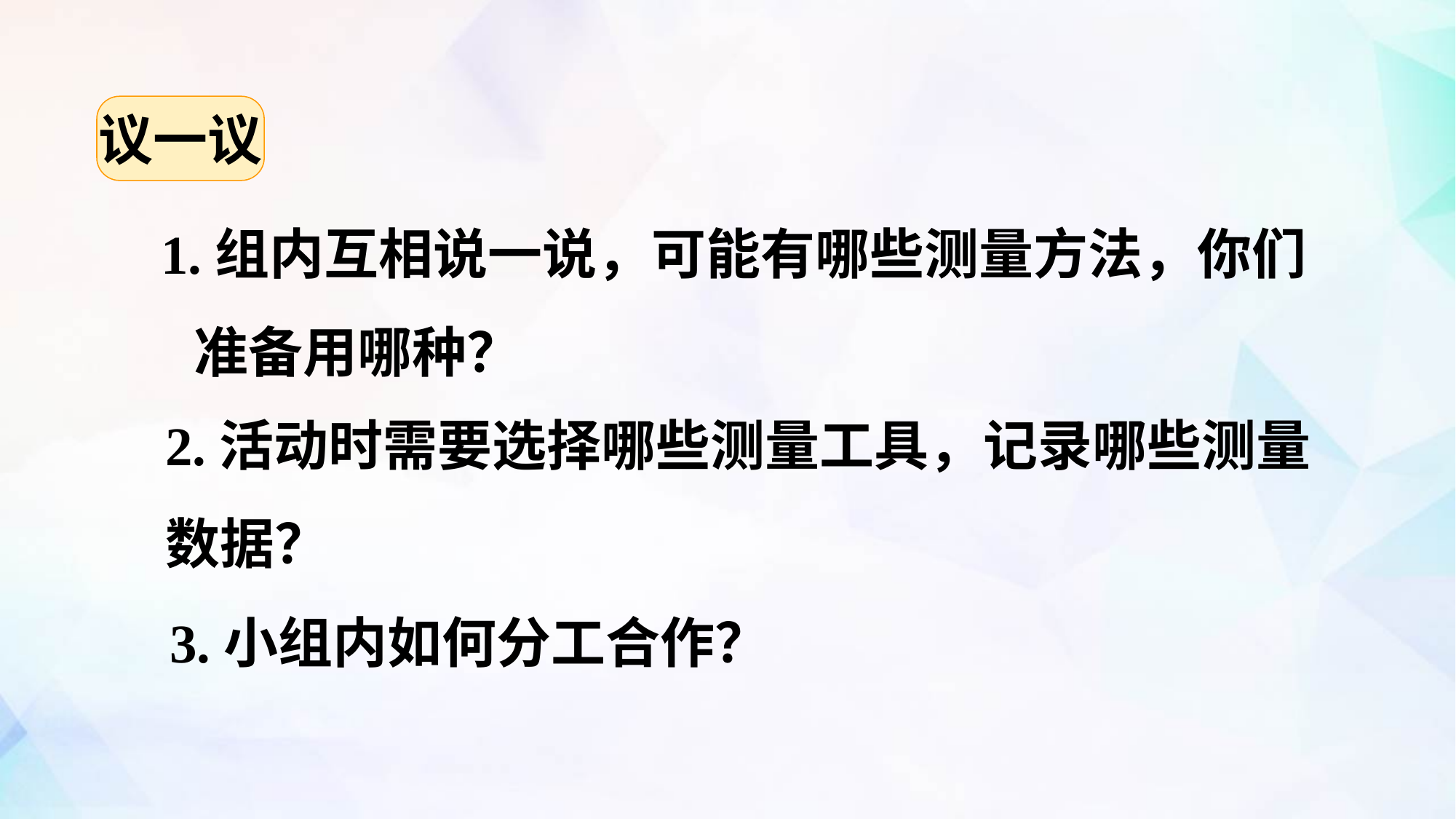

议一议
1.组内互相说一说，可能有哪些测量方法，你们准备用哪种？
2.活动时需要选择哪些测量工具，记录哪些测量数据？
3.小组内如何分工合作？